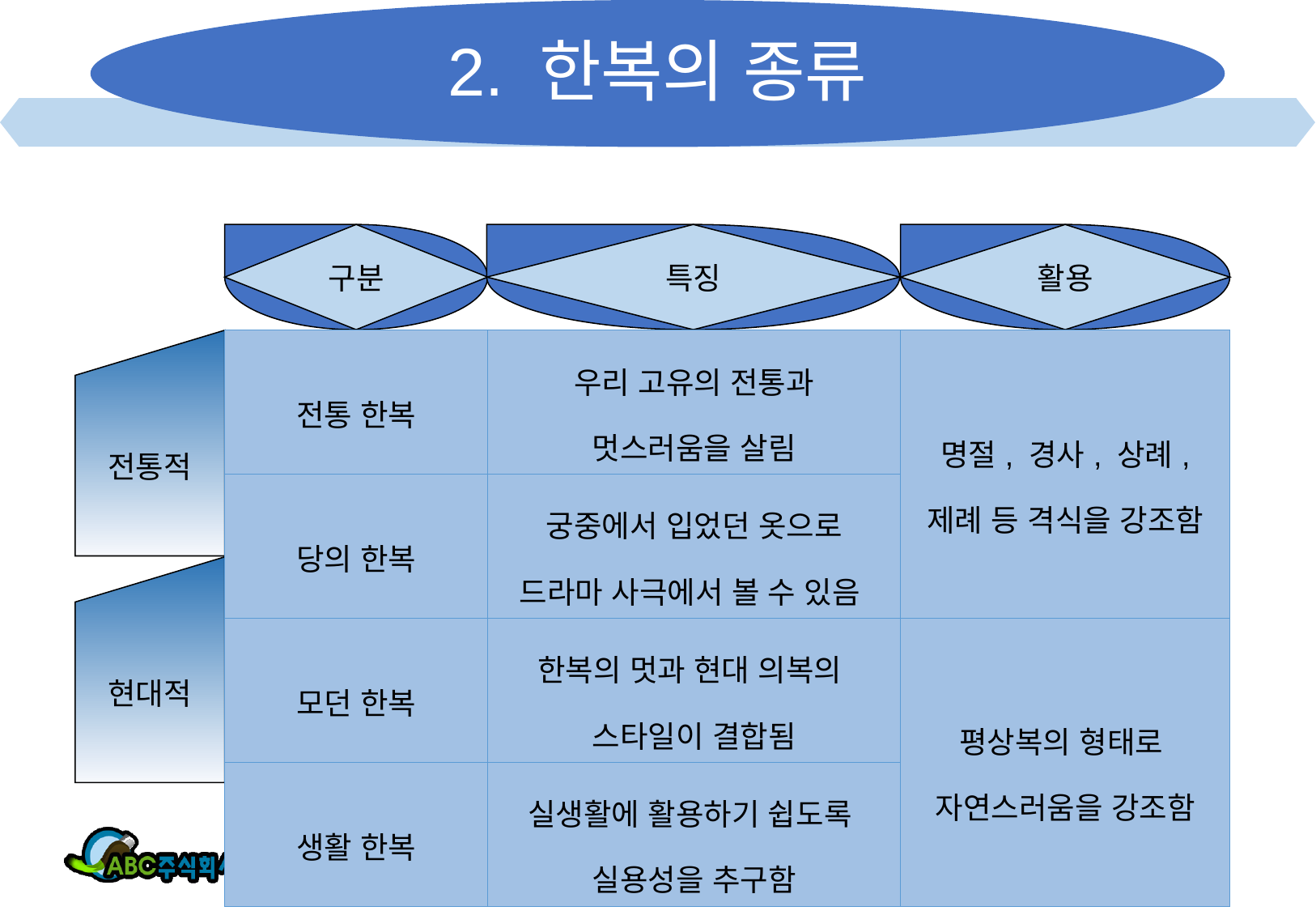

# 2. 한복의 종류

구분

특징

활용
전통적
| 전통 한복 | 우리 고유의 전통과 멋스러움을 살림 | 명절, 경사, 상례, 제례 등 격식을 강조함 |
| --- | --- | --- |
| 당의 한복 | 궁중에서 입었던 옷으로 드라마 사극에서 볼 수 있음 |  |
| 모던 한복 | 한복의 멋과 현대 의복의 스타일이 결합됨 | 평상복의 형태로 자연스러움을 강조함 |
| 생활 한복 | 실생활에 활용하기 쉽도록 실용성을 추구함 | 선택적 간식거리로 인식 |
현대적
4